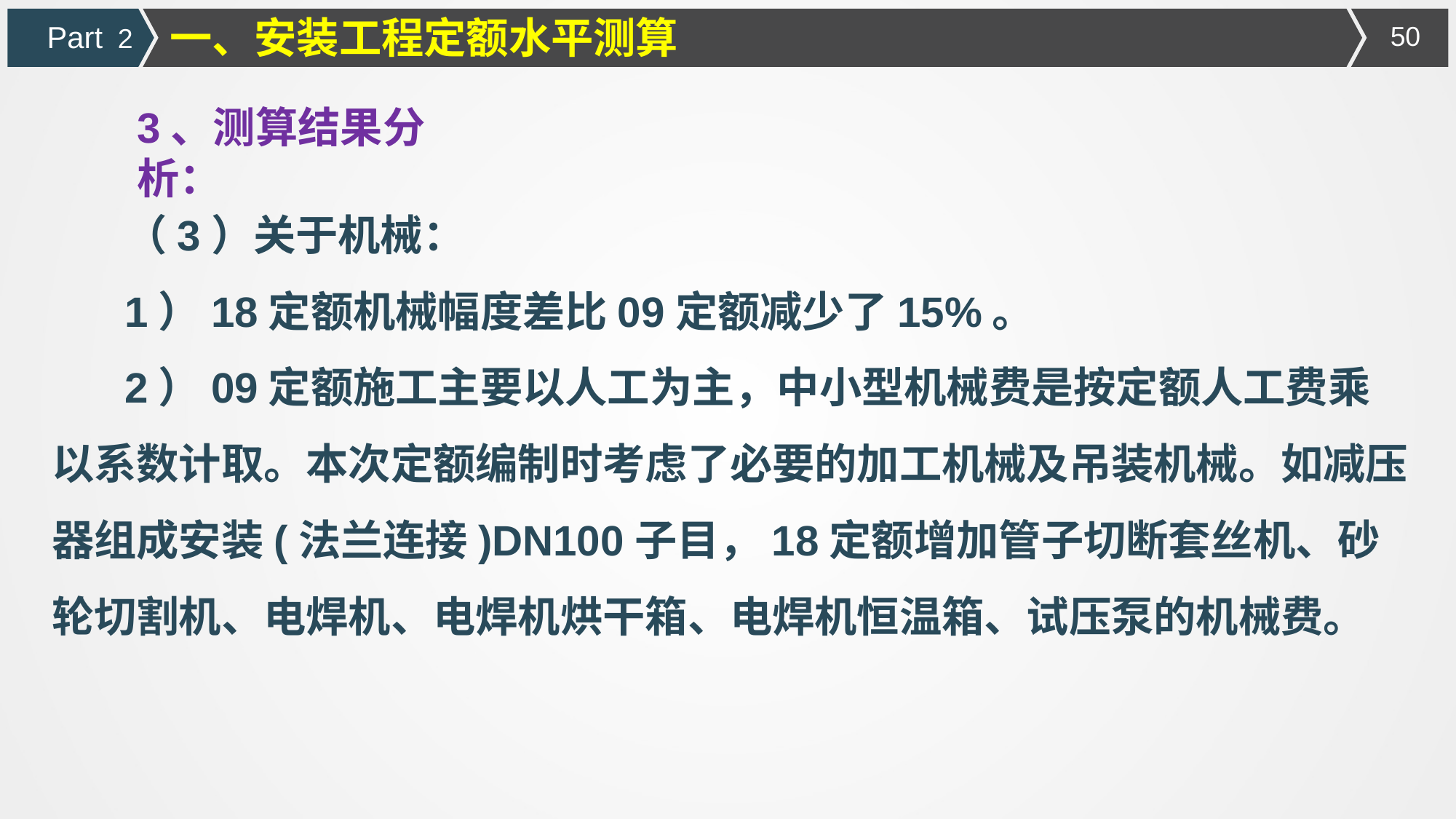

一、安装工程定额水平测算
Part  2
3、测算结果分析：
（3）关于机械：
1）18定额机械幅度差比09定额减少了15%。
2）09定额施工主要以人工为主，中小型机械费是按定额人工费乘以系数计取。本次定额编制时考虑了必要的加工机械及吊装机械。如减压器组成安装(法兰连接)DN100子目，18定额增加管子切断套丝机、砂轮切割机、电焊机、电焊机烘干箱、电焊机恒温箱、试压泵的机械费。